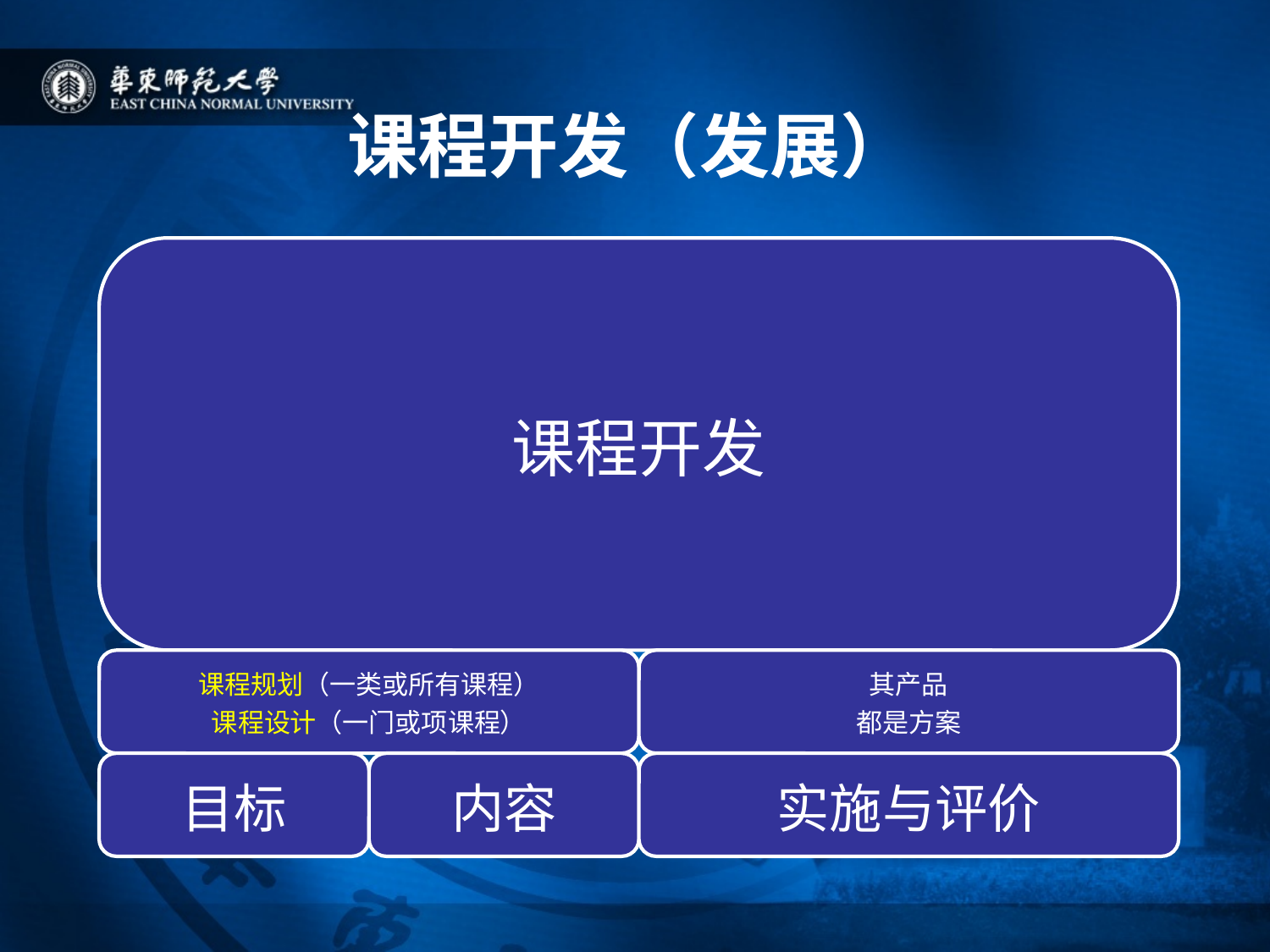

# 课程开发（发展）
课程开发
课程规划（一类或所有课程）
课程设计（一门或项课程）
目标
内容
其产品
都是方案
实施与评价